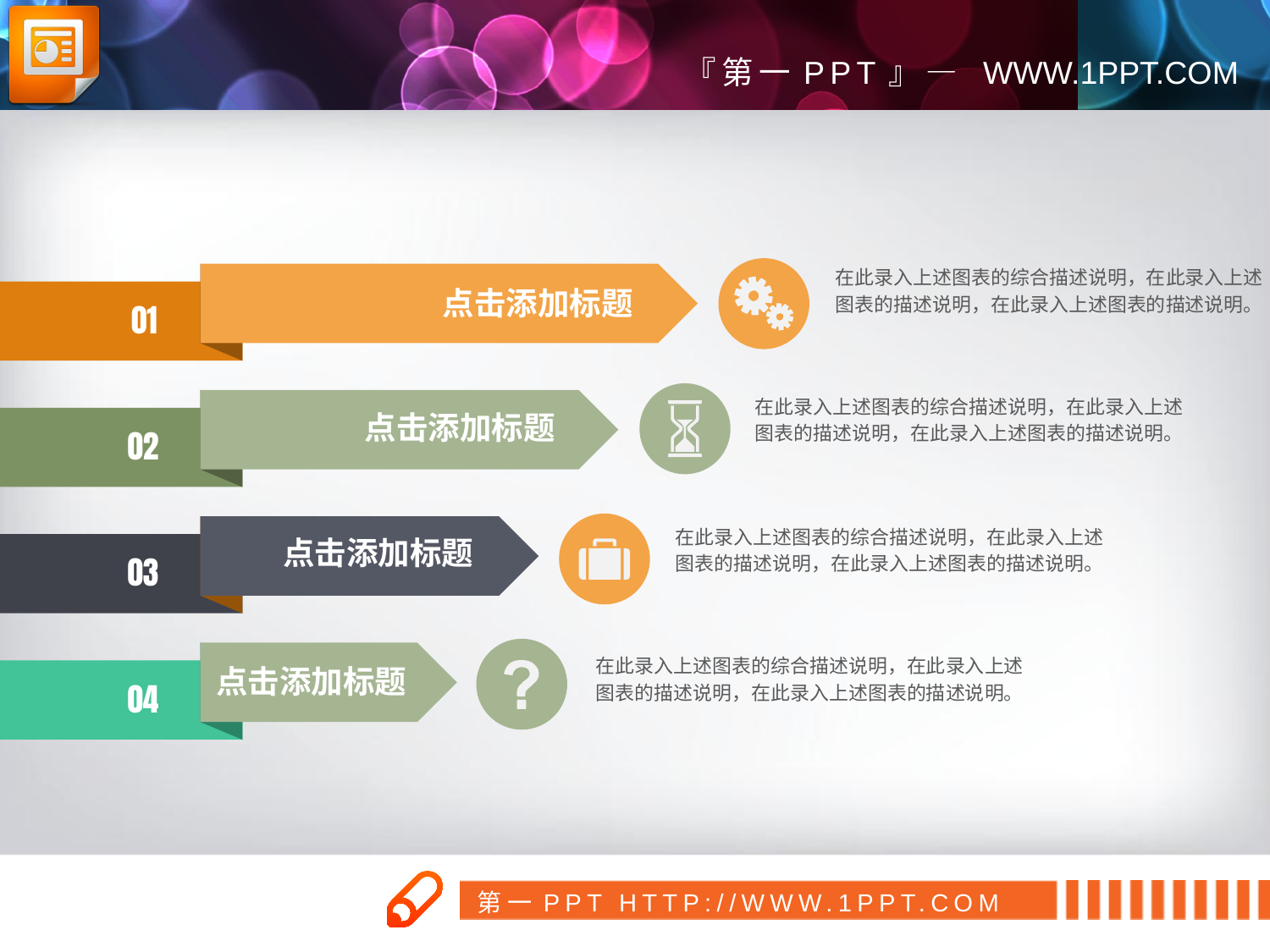

在此录入上述图表的综合描述说明，在此录入上述图表的描述说明，在此录入上述图表的描述说明。

点击添加标题

01

在此录入上述图表的综合描述说明，在此录入上述图表的描述说明，在此录入上述图表的描述说明。

点击添加标题

02

在此录入上述图表的综合描述说明，在此录入上述图表的描述说明，在此录入上述图表的描述说明。

点击添加标题

03

在此录入上述图表的综合描述说明，在此录入上述图表的描述说明，在此录入上述图表的描述说明。
点击添加标题

04